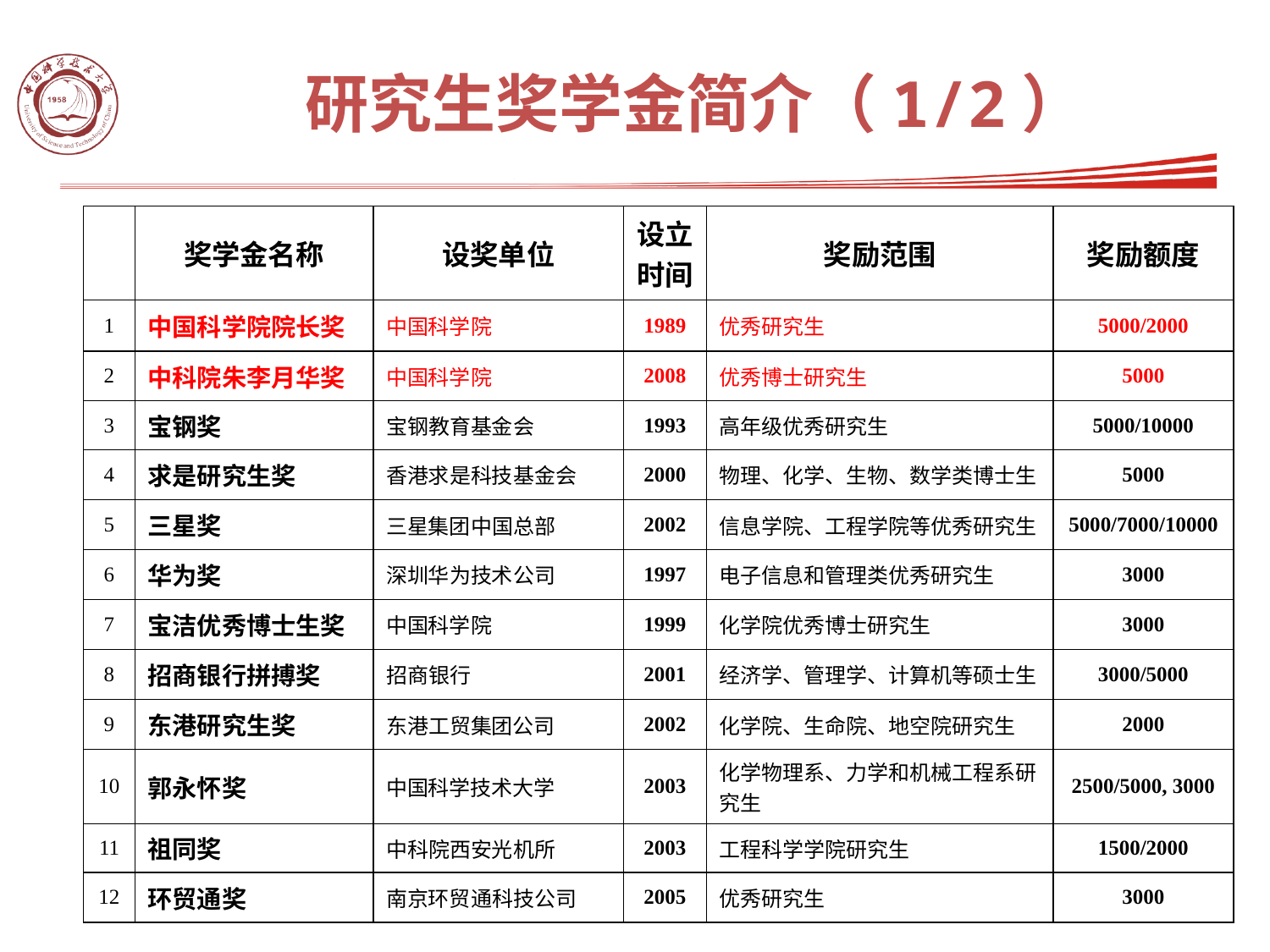

研究生奖学金简介（1/2）
|  | 奖学金名称 | 设奖单位 | 设立 时间 | 奖励范围 | 奖励额度 |
| --- | --- | --- | --- | --- | --- |
| 1 | 中国科学院院长奖 | 中国科学院 | 1989 | 优秀研究生 | 5000/2000 |
| 2 | 中科院朱李月华奖 | 中国科学院 | 2008 | 优秀博士研究生 | 5000 |
| 3 | 宝钢奖 | 宝钢教育基金会 | 1993 | 高年级优秀研究生 | 5000/10000 |
| 4 | 求是研究生奖 | 香港求是科技基金会 | 2000 | 物理、化学、生物、数学类博士生 | 5000 |
| 5 | 三星奖 | 三星集团中国总部 | 2002 | 信息学院、工程学院等优秀研究生 | 5000/7000/10000 |
| 6 | 华为奖 | 深圳华为技术公司 | 1997 | 电子信息和管理类优秀研究生 | 3000 |
| 7 | 宝洁优秀博士生奖 | 中国科学院 | 1999 | 化学院优秀博士研究生 | 3000 |
| 8 | 招商银行拼搏奖 | 招商银行 | 2001 | 经济学、管理学、计算机等硕士生 | 3000/5000 |
| 9 | 东港研究生奖 | 东港工贸集团公司 | 2002 | 化学院、生命院、地空院研究生 | 2000 |
| 10 | 郭永怀奖 | 中国科学技术大学 | 2003 | 化学物理系、力学和机械工程系研究生 | 2500/5000, 3000 |
| 11 | 祖同奖 | 中科院西安光机所 | 2003 | 工程科学学院研究生 | 1500/2000 |
| 12 | 环贸通奖 | 南京环贸通科技公司 | 2005 | 优秀研究生 | 3000 |